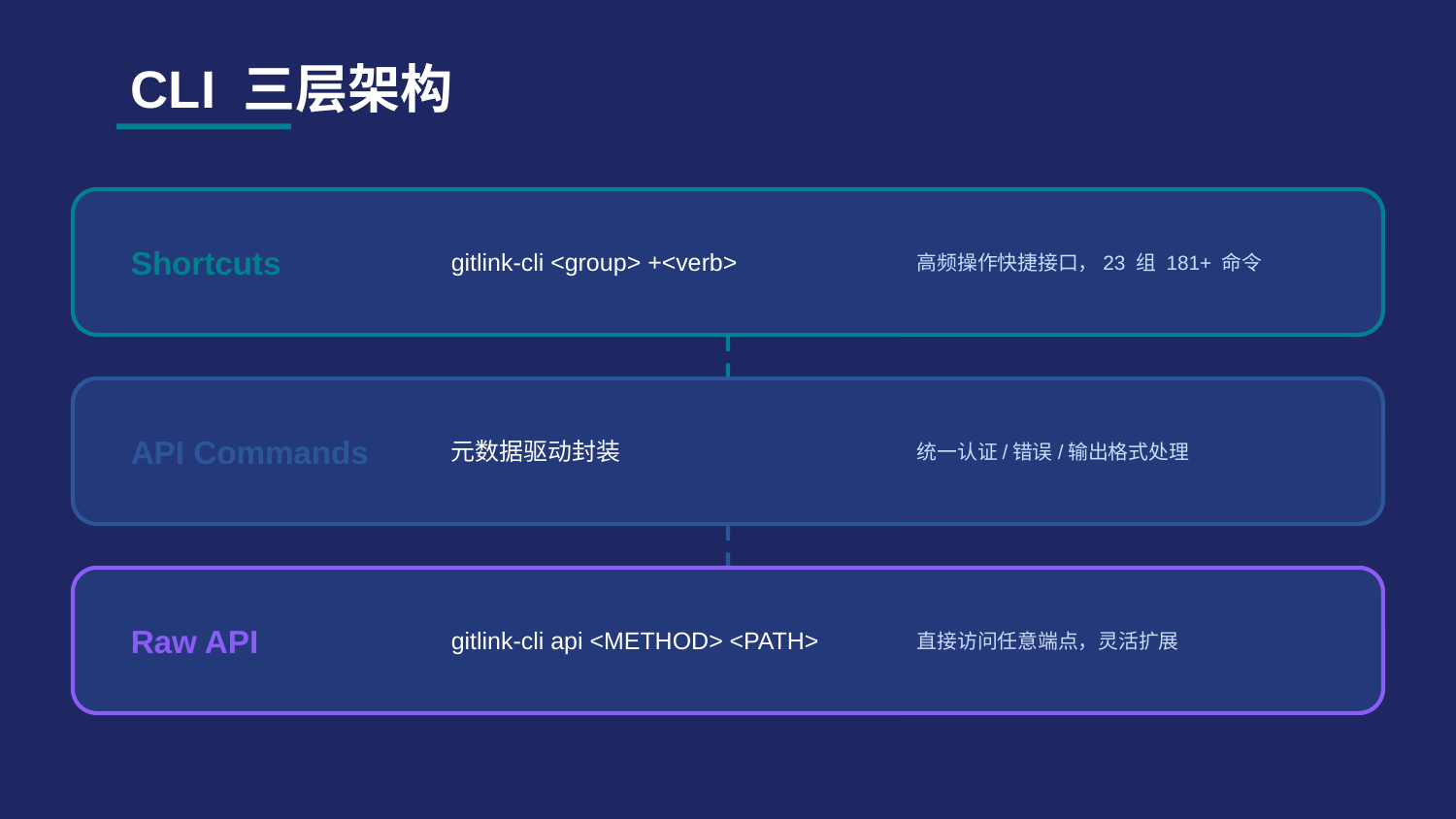

CLI 三层架构

Shortcuts
gitlink-cli <group> +<verb>
高频操作快捷接口，23 组 181+ 命令

API Commands
元数据驱动封装
统一认证/错误/输出格式处理

Raw API
gitlink-cli api <METHOD> <PATH>
直接访问任意端点，灵活扩展